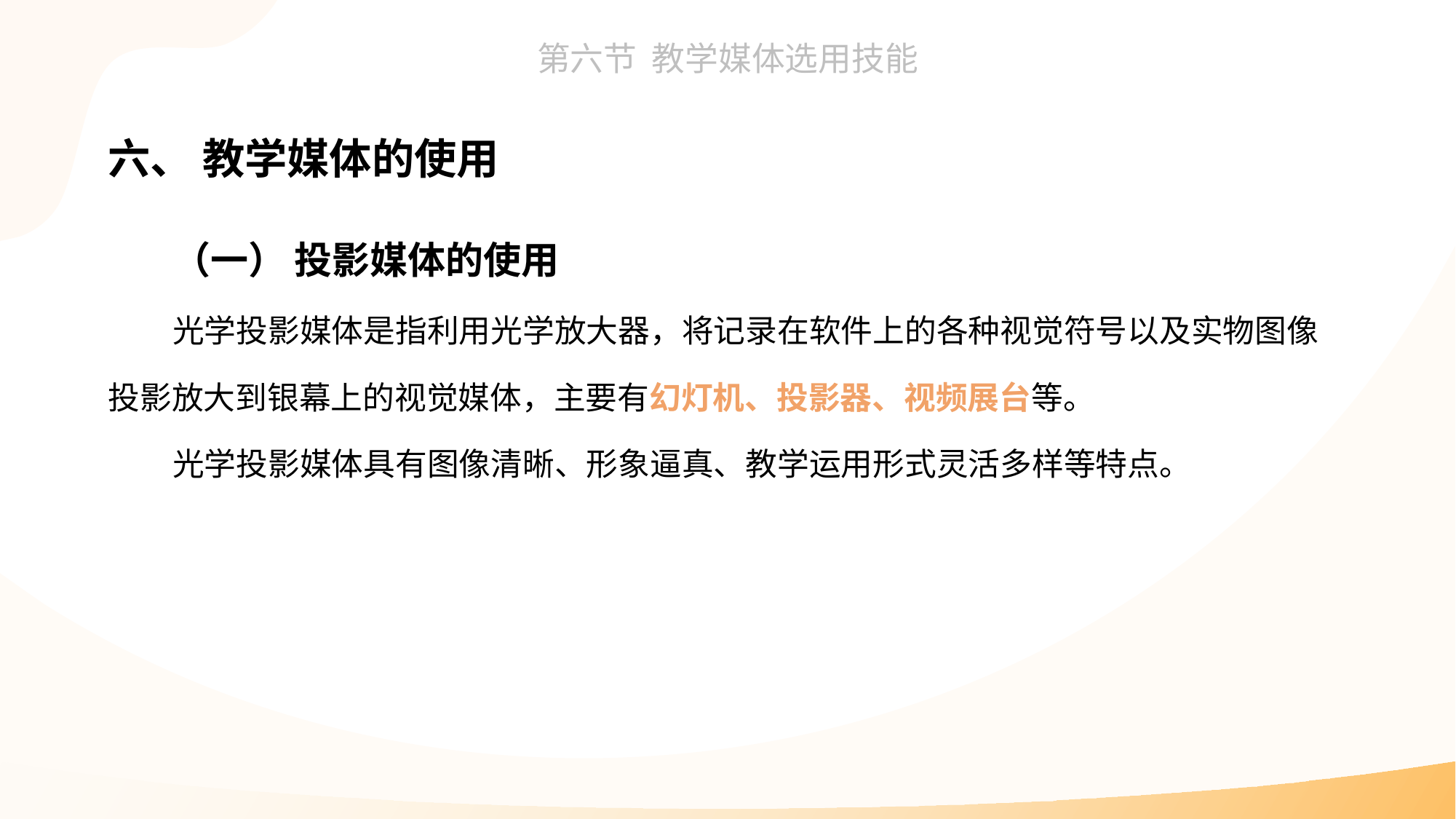

六、 教学媒体的使用
（一） 投影媒体的使用
光学投影媒体是指利用光学放大器，将记录在软件上的各种视觉符号以及实物图像投影放大到银幕上的视觉媒体，主要有幻灯机、投影器、视频展台等。
光学投影媒体具有图像清晰、形象逼真、教学运用形式灵活多样等特点。